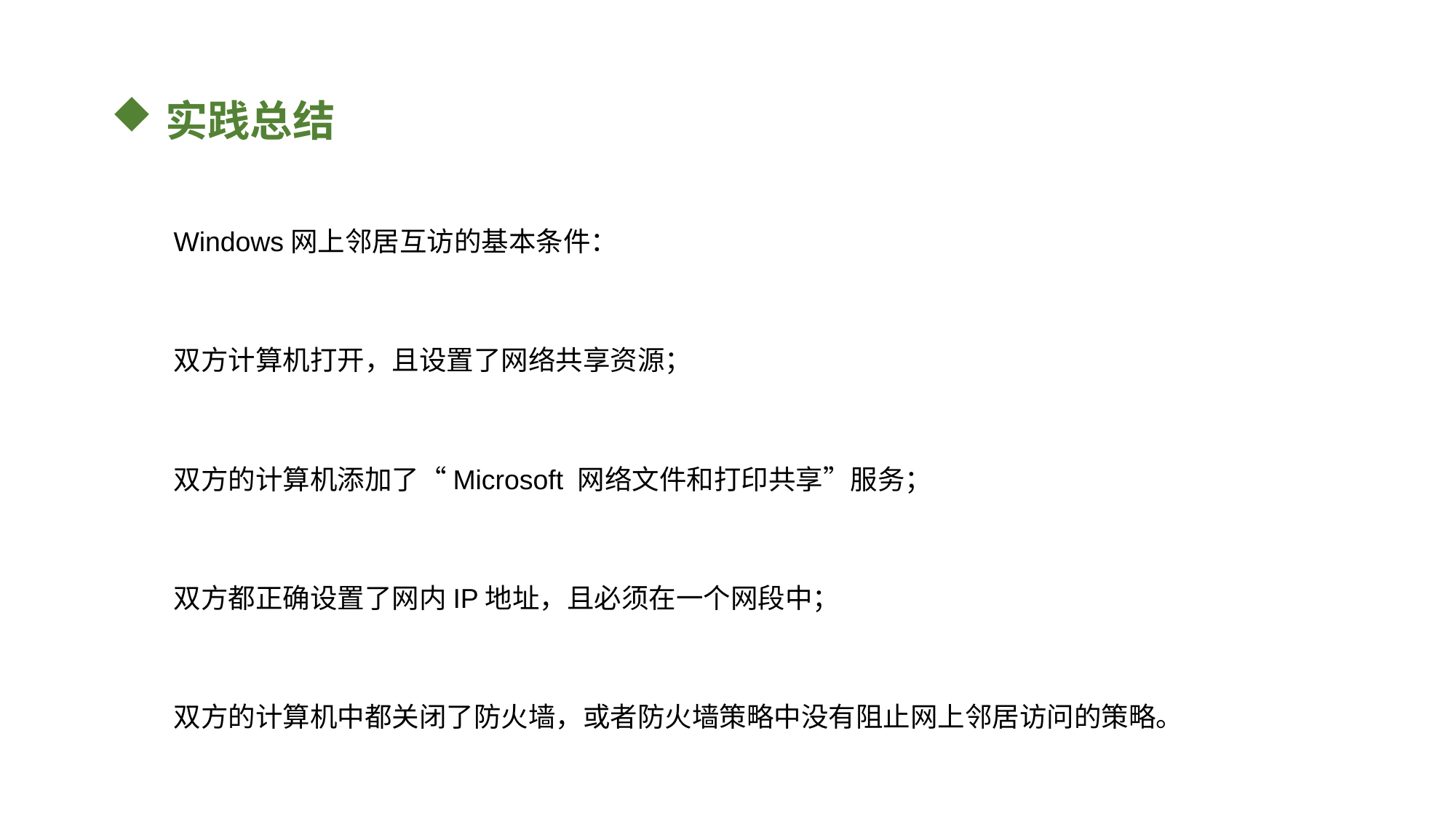

# 实践总结
Windows网上邻居互访的基本条件：
双方计算机打开，且设置了网络共享资源；
双方的计算机添加了“Microsoft 网络文件和打印共享”服务；
双方都正确设置了网内IP地址，且必须在一个网段中；
双方的计算机中都关闭了防火墙，或者防火墙策略中没有阻止网上邻居访问的策略。